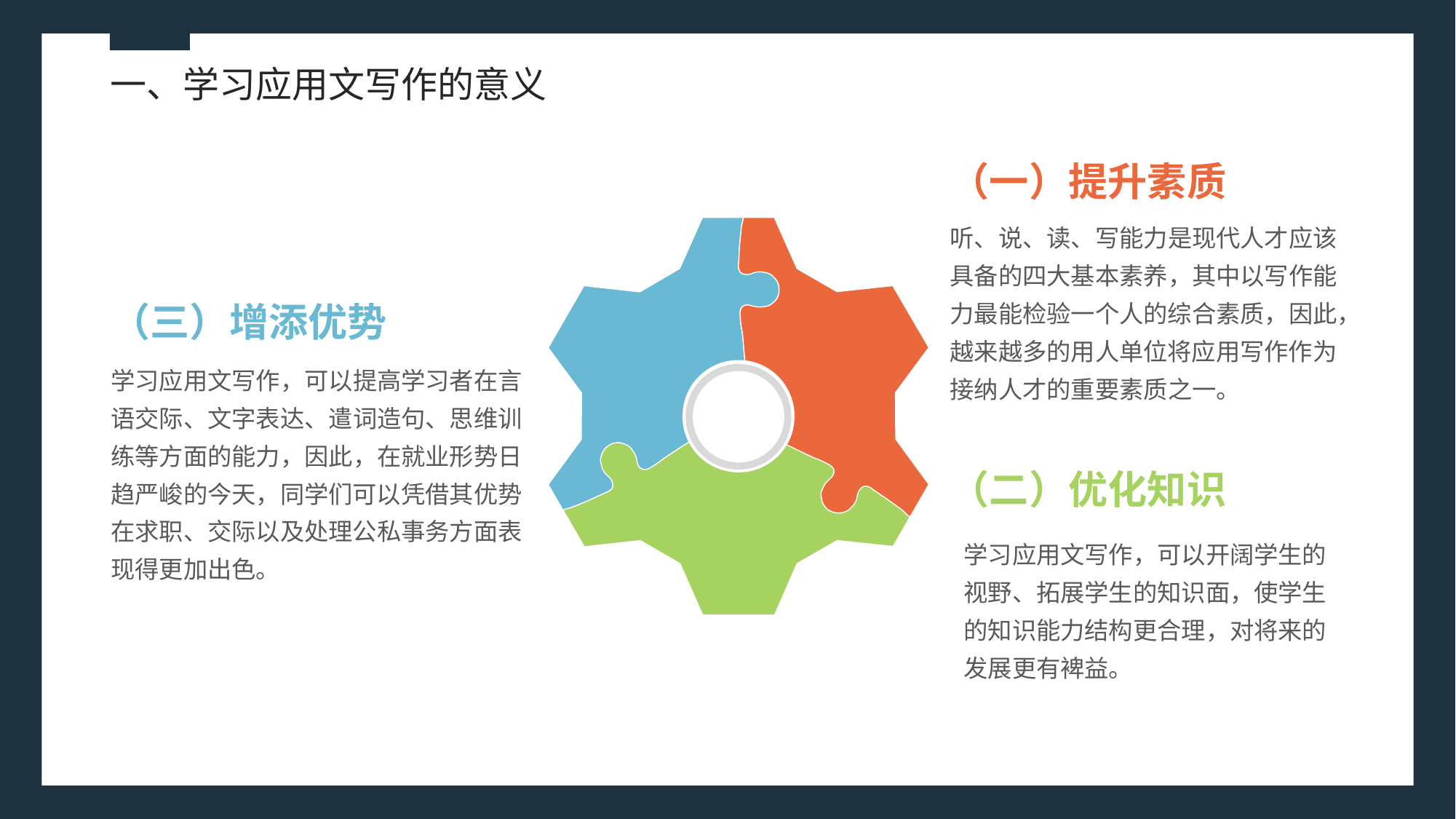

一、学习应用文写作的意义
（一）提升素质
听、说、读、写能力是现代人才应该具备的四大基本素养，其中以写作能力最能检验一个人的综合素质，因此，越来越多的用人单位将应用写作作为接纳人才的重要素质之一。

（三）增添优势
学习应用文写作，可以提高学习者在言语交际、文字表达、遣词造句、思维训练等方面的能力，因此，在就业形势日趋严峻的今天，同学们可以凭借其优势在求职、交际以及处理公私事务方面表现得更加出色。

（二）优化知识
学习应用文写作，可以开阔学生的视野、拓展学生的知识面，使学生的知识能力结构更合理，对将来的发展更有裨益。